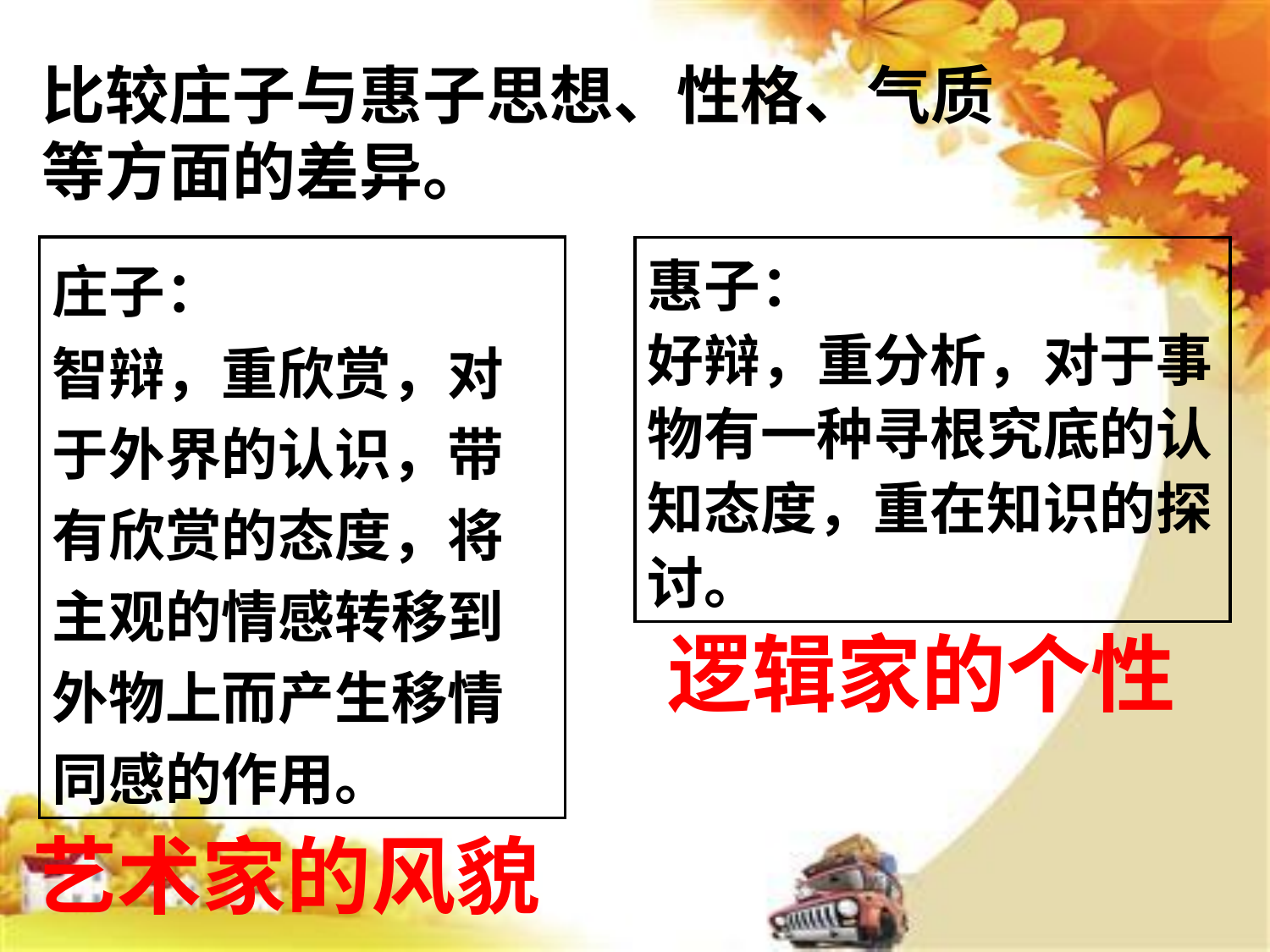

比较庄子与惠子思想、性格、气质等方面的差异。
庄子：
智辩，重欣赏，对于外界的认识，带有欣赏的态度，将主观的情感转移到外物上而产生移情同感的作用。
惠子：
好辩，重分析，对于事物有一种寻根究底的认知态度，重在知识的探讨。
逻辑家的个性
艺术家的风貌